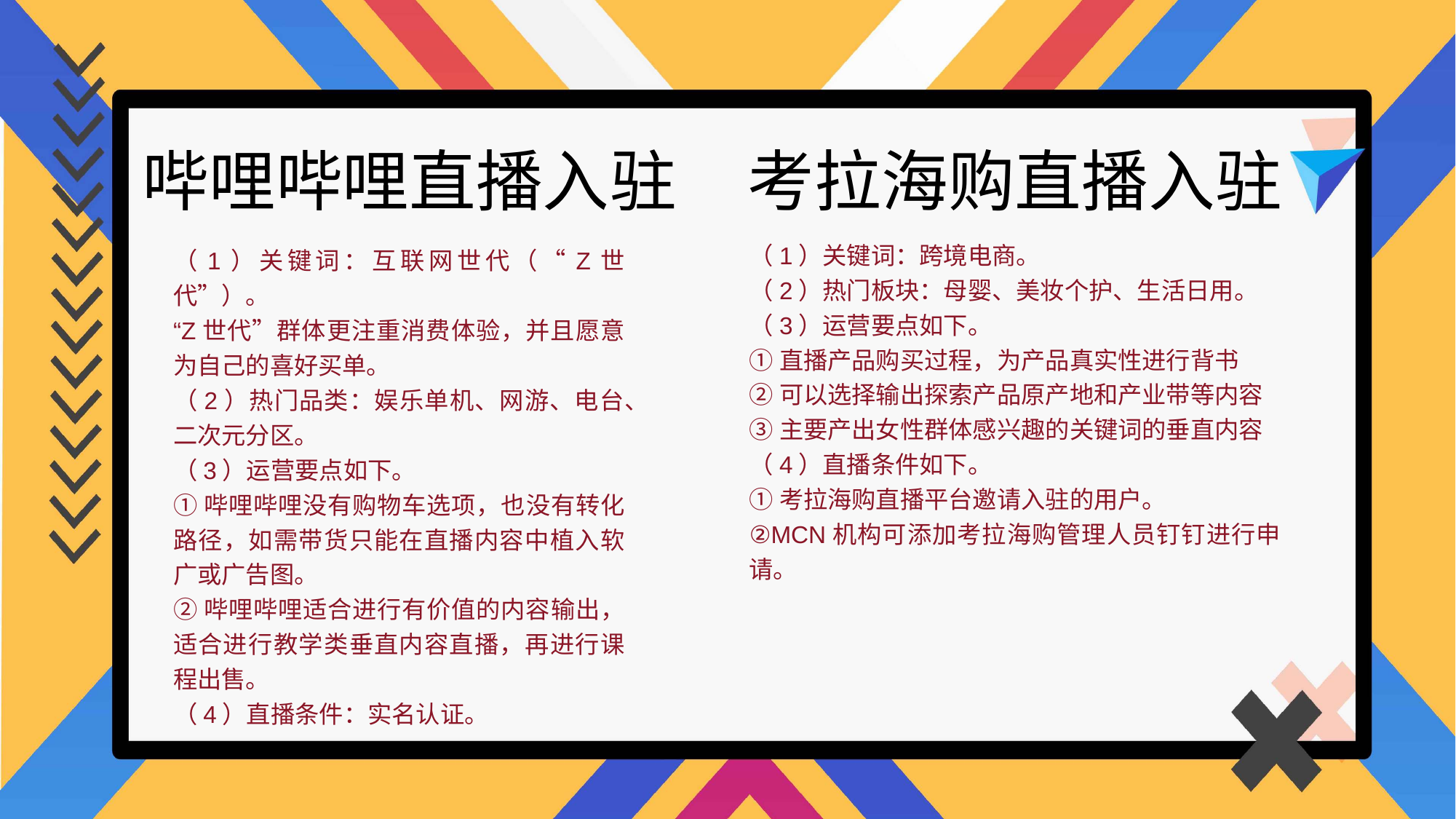

考拉海购直播入驻
哔哩哔哩直播入驻
（1）关键词：跨境电商。
（2）热门板块：母婴、美妆个护、生活日用。
（3）运营要点如下。
①直播产品购买过程，为产品真实性进行背书
②可以选择输出探索产品原产地和产业带等内容
③主要产出女性群体感兴趣的关键词的垂直内容
（4）直播条件如下。
①考拉海购直播平台邀请入驻的用户。
②MCN机构可添加考拉海购管理人员钉钉进行申请。

（1）关键词：互联网世代（“Z世代”）。
“Z世代”群体更注重消费体验，并且愿意为自己的喜好买单。
（2）热门品类：娱乐单机、网游、电台、二次元分区。
（3）运营要点如下。
①哔哩哔哩没有购物车选项，也没有转化路径，如需带货只能在直播内容中植入软广或广告图。
②哔哩哔哩适合进行有价值的内容输出，适合进行教学类垂直内容直播，再进行课程出售。
（4）直播条件：实名认证。